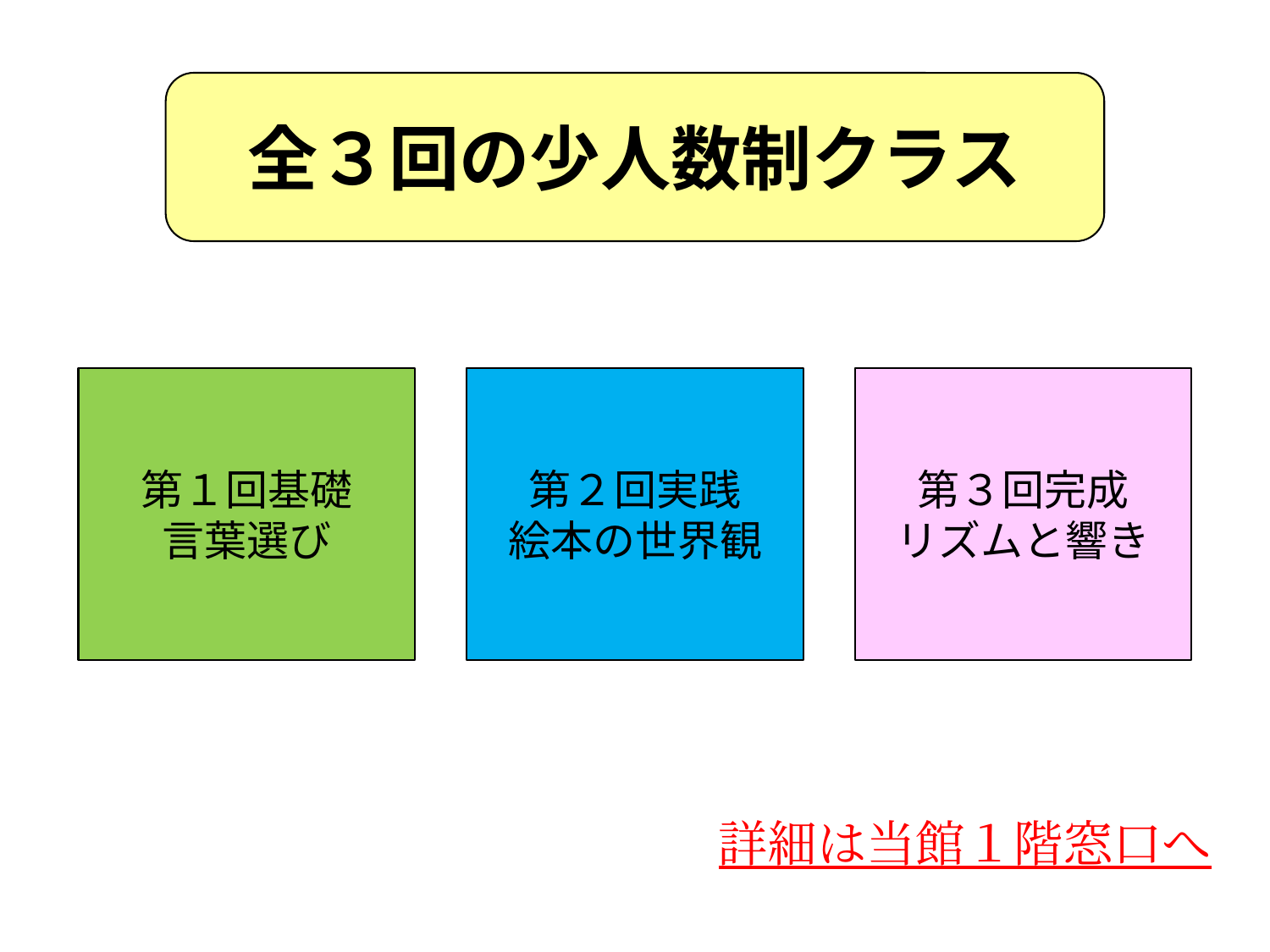

全３回の少人数制クラス
第１回基礎
言葉選び
第２回実践
絵本の世界観
第３回完成
リズムと響き
詳細は当館１階窓口へ